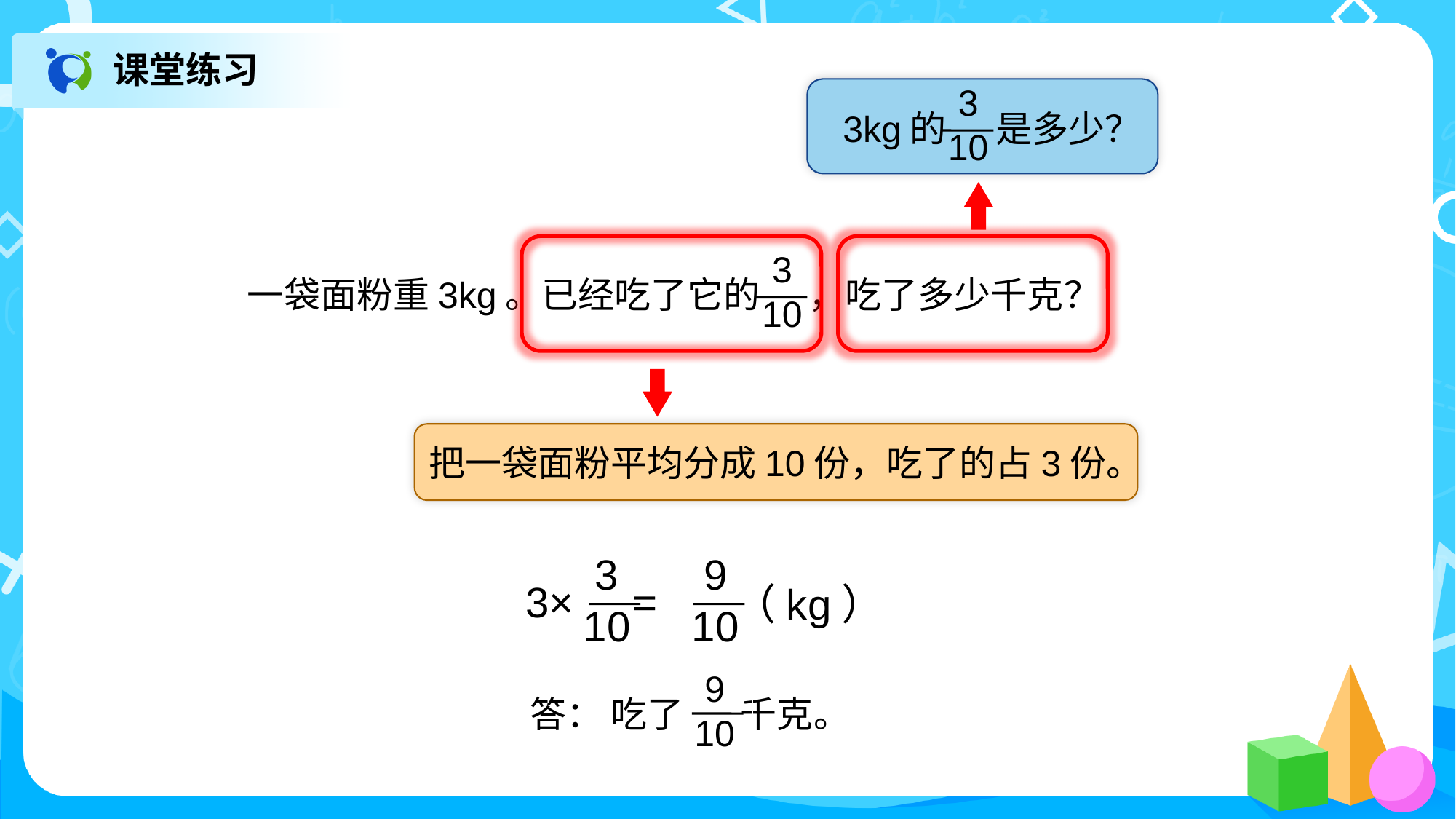

课堂练习

3kg的      是多少？
 3
10

 3
10

一袋面粉重3kg。已经吃了它的      ，吃了多少千克？

把一袋面粉平均分成10份，吃了的占3份。
 3
10

3×     =
 9
10

（kg）
 9
10

答： 吃了       千克。